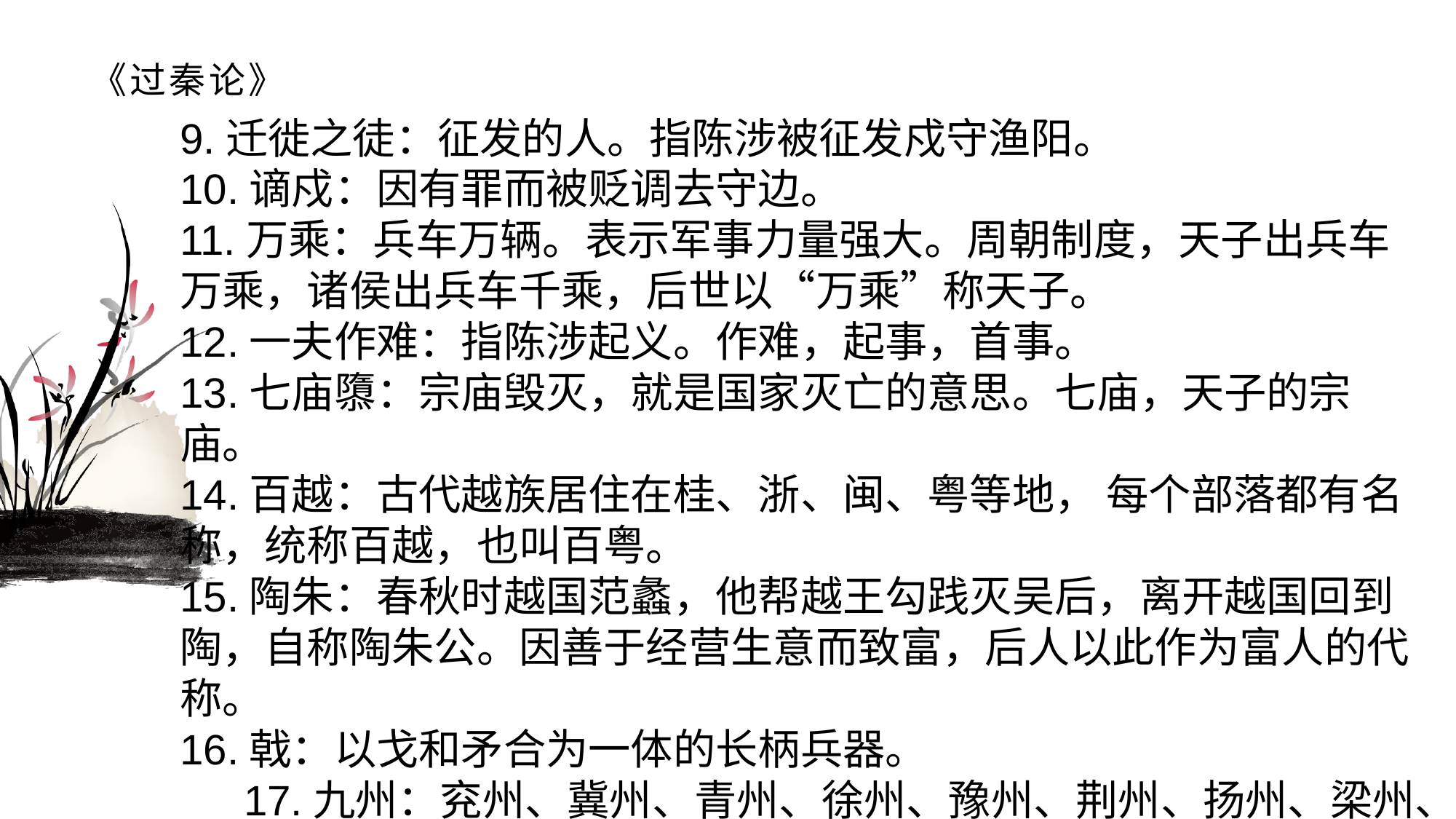

# 《过秦论》
9.迁徙之徒：征发的人。指陈涉被征发戍守渔阳。10.谪戍：因有罪而被贬调去守边。                11.万乘：兵车万辆。表示军事力量强大。周朝制度，天子出兵车万乘，诸侯出兵车千乘，后世以“万乘”称天子。12.一夫作难：指陈涉起义。作难，起事，首事。     13.七庙隳：宗庙毁灭，就是国家灭亡的意思。七庙，天子的宗庙。14.百越：古代越族居住在桂、浙、闽、粤等地， 每个部落都有名称，统称百越，也叫百粤。15.陶朱：春秋时越国范蠡，他帮越王勾践灭吴后，离开越国回到陶，自称陶朱公。因善于经营生意而致富，后人以此作为富人的代称。16.戟：以戈和矛合为一体的长柄兵器。17.九州：兖州、冀州、青州、徐州、豫州、荆州、扬州、梁州、雍州，代指中国。